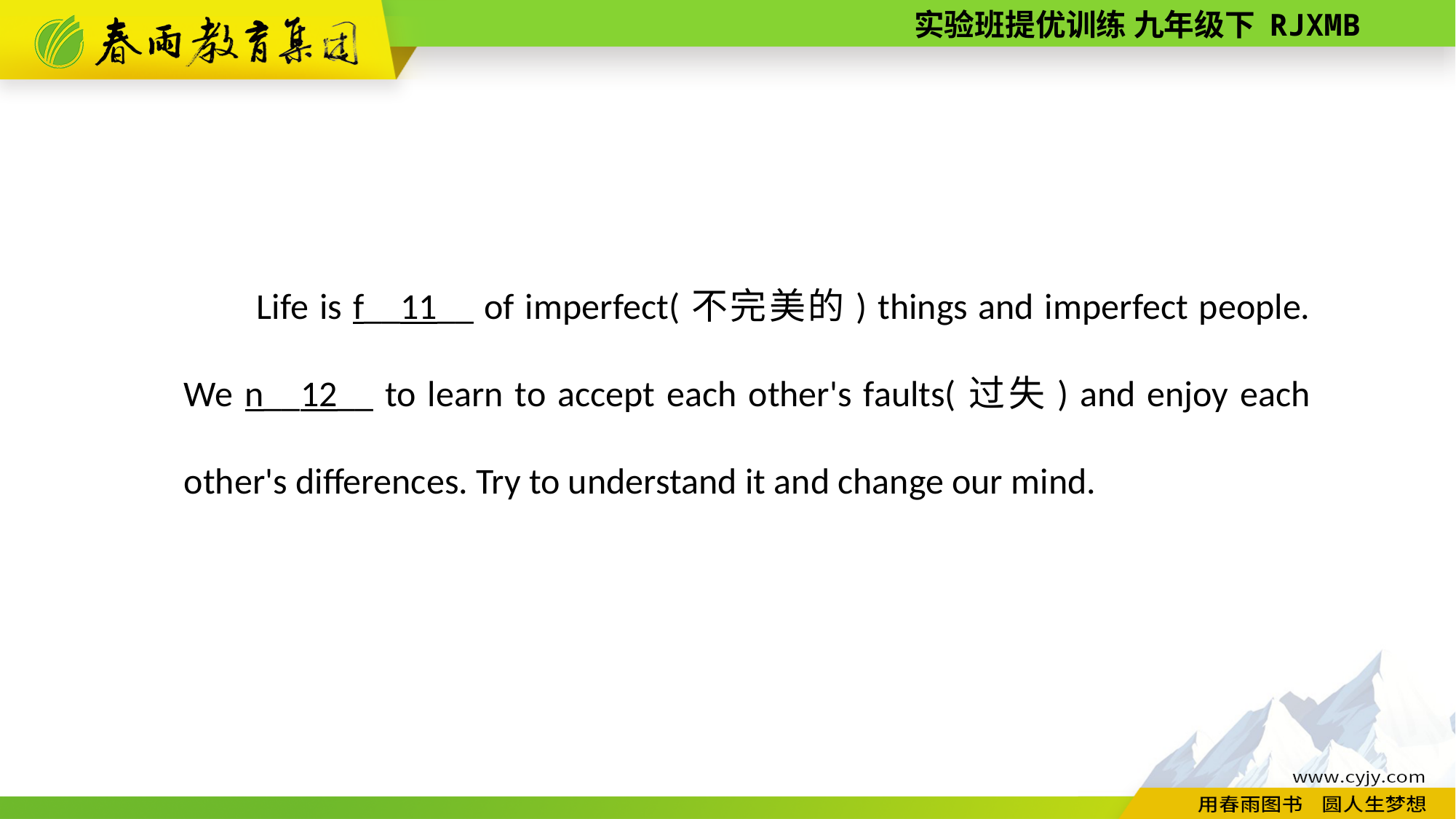

Life is f__11__ of imperfect(不完美的) things and imperfect people. We n__12__ to learn to accept each other's faults(过失) and enjoy each other's differences. Try to understand it and change our mind.